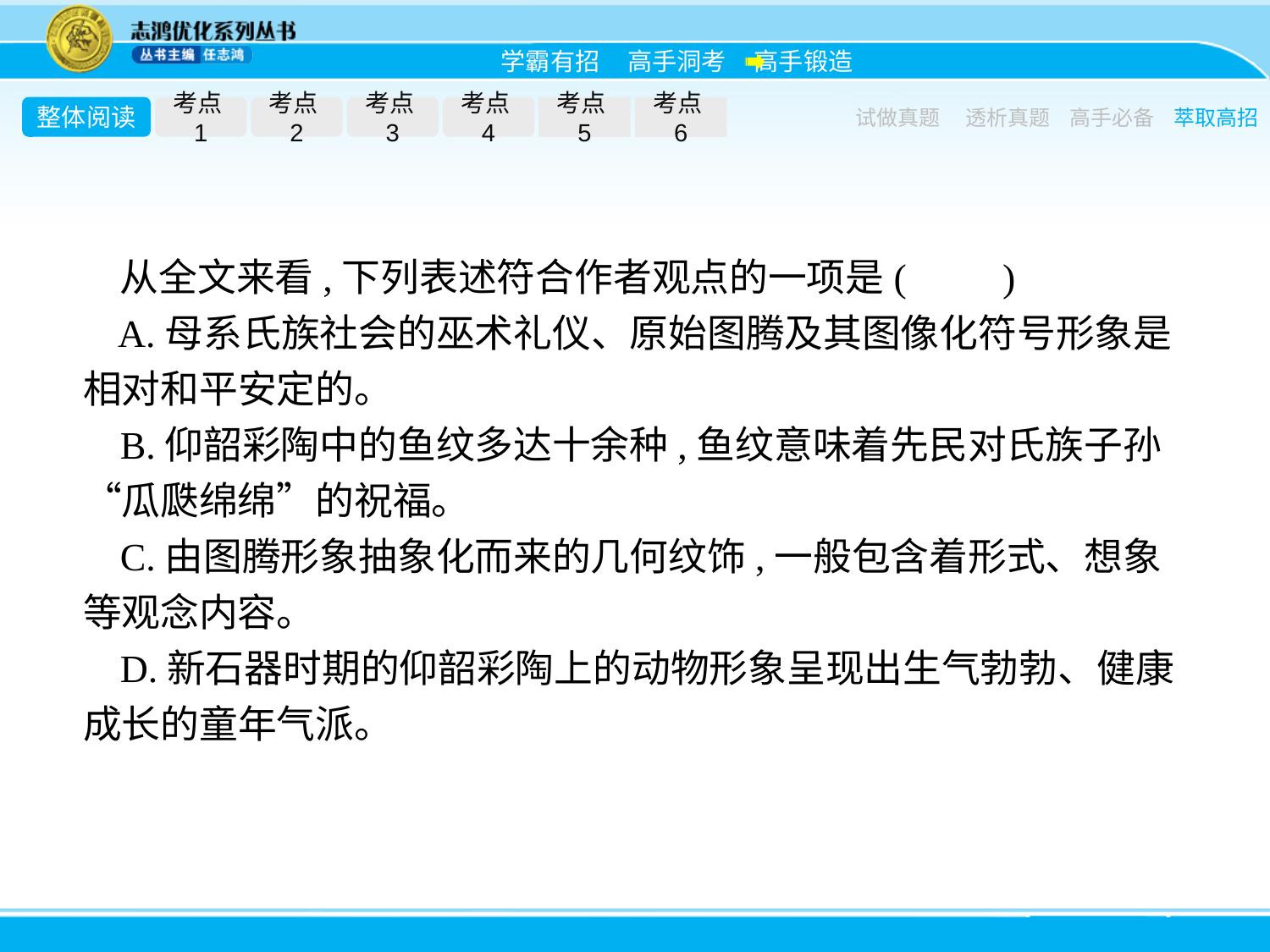

整体阅读
考点1
考点2
考点3
考点4
考点5
考点6
试做真题
透析真题
高手必备
萃取高招
从全文来看,下列表述符合作者观点的一项是(　　)
A.母系氏族社会的巫术礼仪、原始图腾及其图像化符号形象是相对和平安定的。
B.仰韶彩陶中的鱼纹多达十余种,鱼纹意味着先民对氏族子孙“瓜瓞绵绵”的祝福。
C.由图腾形象抽象化而来的几何纹饰,一般包含着形式、想象等观念内容。
D.新石器时期的仰韶彩陶上的动物形象呈现出生气勃勃、健康成长的童年气派。